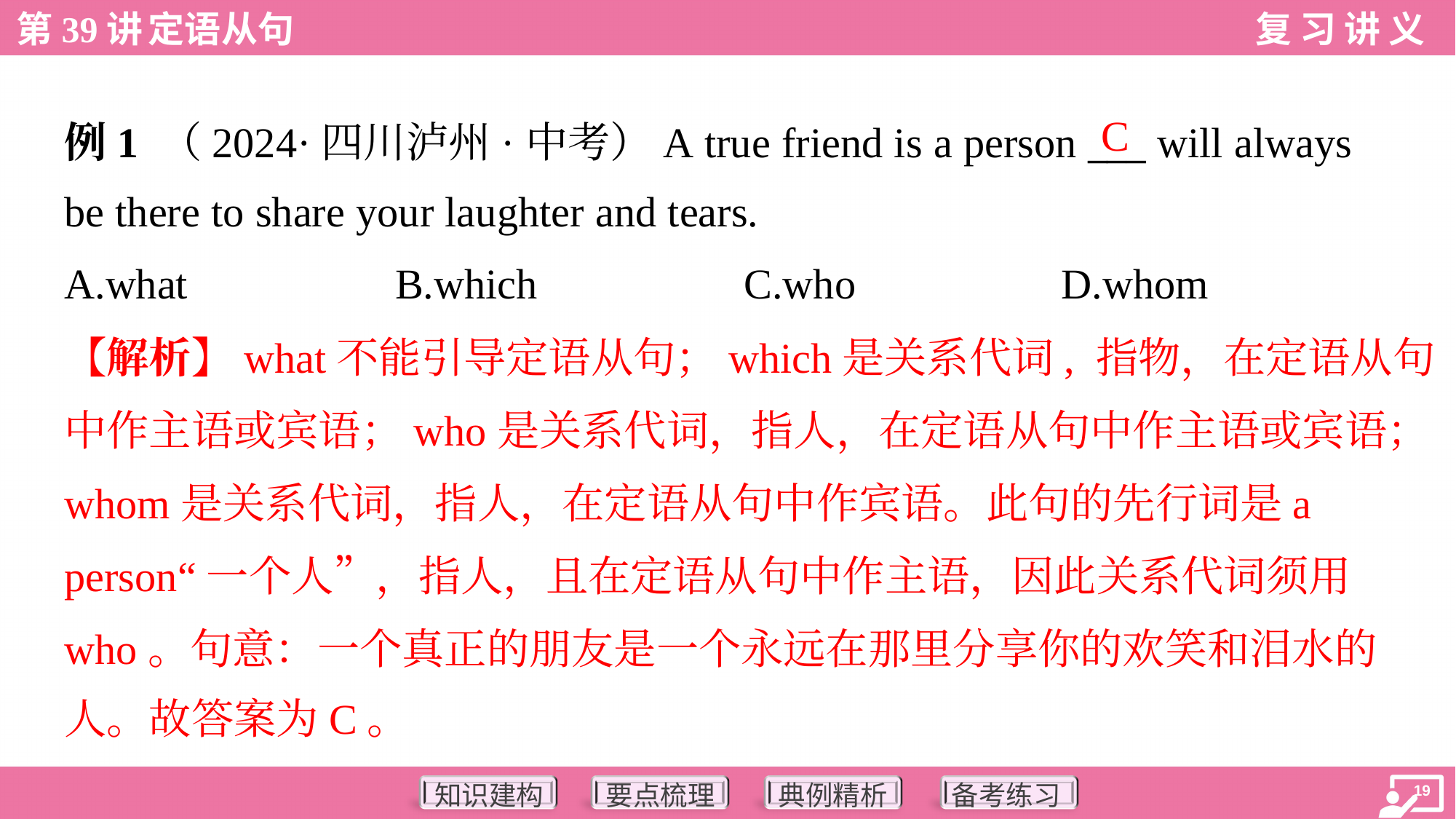

C
例1 （2024·四川泸州·中考）A true friend is a person ___ will always
be there to share your laughter and tears.
A.what	B.which	C.who	D.whom
【解析】what不能引导定语从句；which是关系代词, 指物，在定语从句
中作主语或宾语；who是关系代词，指人，在定语从句中作主语或宾语；
whom是关系代词，指人，在定语从句中作宾语。此句的先行词是a
person“一个人”，指人，且在定语从句中作主语，因此关系代词须用
who。句意：一个真正的朋友是一个永远在那里分享你的欢笑和泪水的
人。故答案为C。